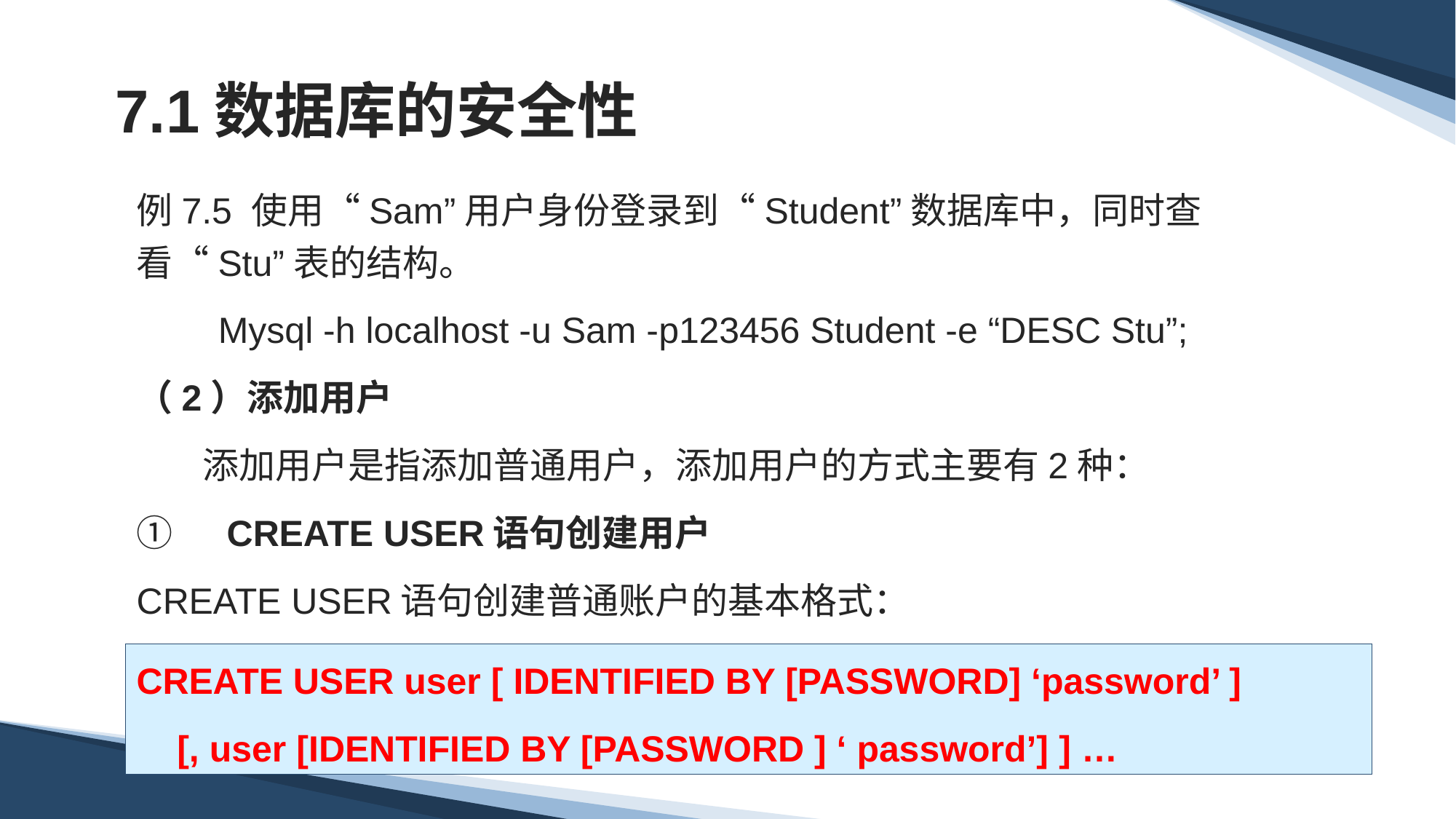

# 7.1数据库的安全性
例7.5 使用“Sam”用户身份登录到“Student”数据库中，同时查看“Stu”表的结构。
        Mysql -h localhost -u Sam -p123456 Student -e “DESC Stu”;
（2）添加用户
       添加用户是指添加普通用户，添加用户的方式主要有2种：
①　CREATE USER语句创建用户
CREATE USER语句创建普通账户的基本格式：

CREATE USER user [ IDENTIFIED BY [PASSWORD] ‘password’ ]
    [, user [IDENTIFIED BY [PASSWORD ] ‘ password’] ] …